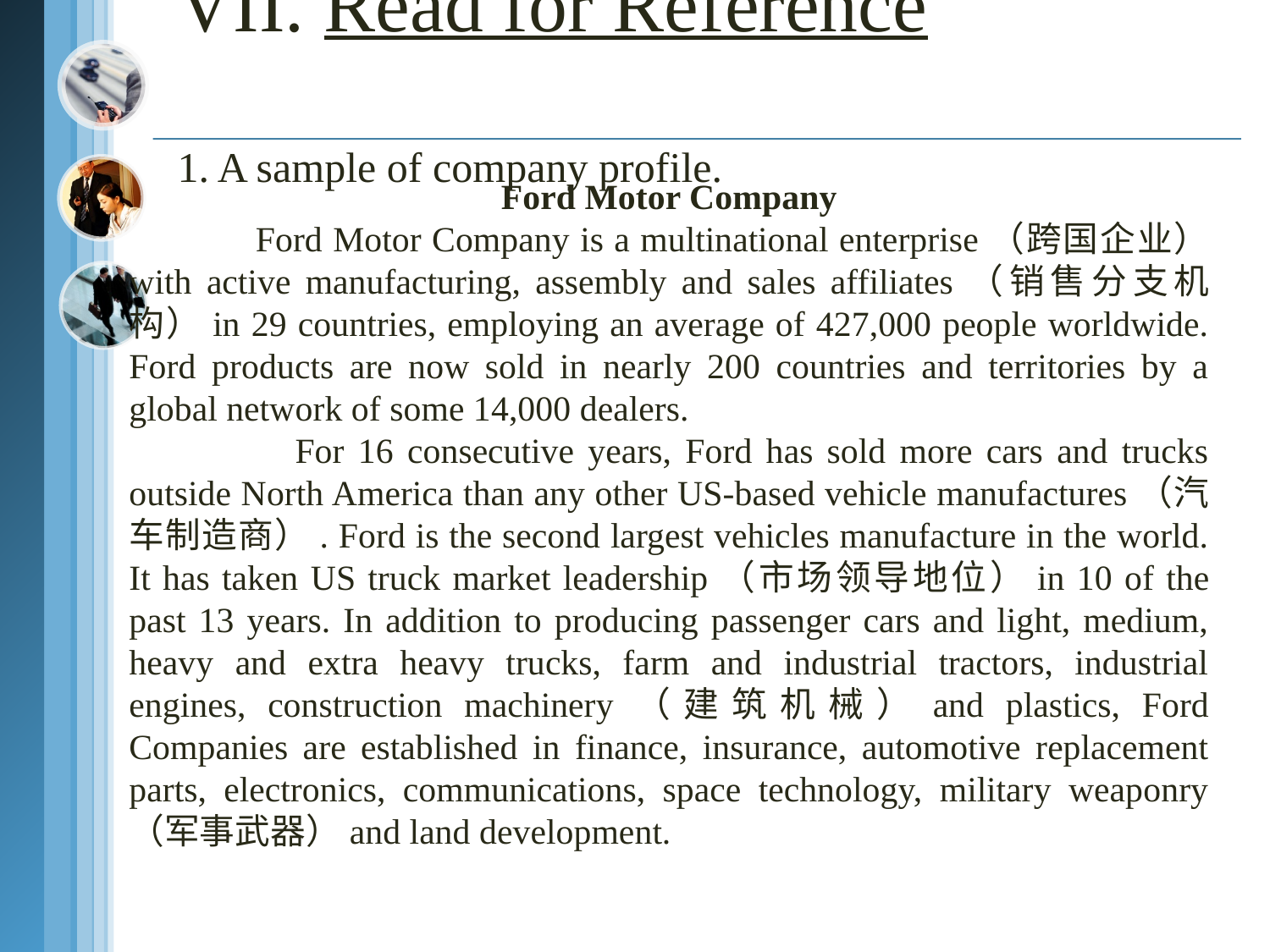

# VII. Read for Reference 1. A sample of company profile.
Ford Motor Company
            Ford Motor Company is a multinational enterprise（跨国企业） with active manufacturing, assembly and sales affiliates（销售分支机构）in 29 countries, employing an average of 427,000 people worldwide. Ford products are now sold in nearly 200 countries and territories by a global network of some 14,000 dealers.
            For 16 consecutive years, Ford has sold more cars and trucks outside North America than any other US-based vehicle manufactures（汽车制造商）. Ford is the second largest vehicles manufacture in the world. It has taken US truck market leadership（市场领导地位）in 10 of the past 13 years. In addition to producing passenger cars and light, medium, heavy and extra heavy trucks, farm and industrial tractors, industrial engines, construction machinery（建筑机械）and plastics, Ford Companies are established in finance, insurance, automotive replacement parts, electronics, communications, space technology, military weaponry （军事武器）and land development.